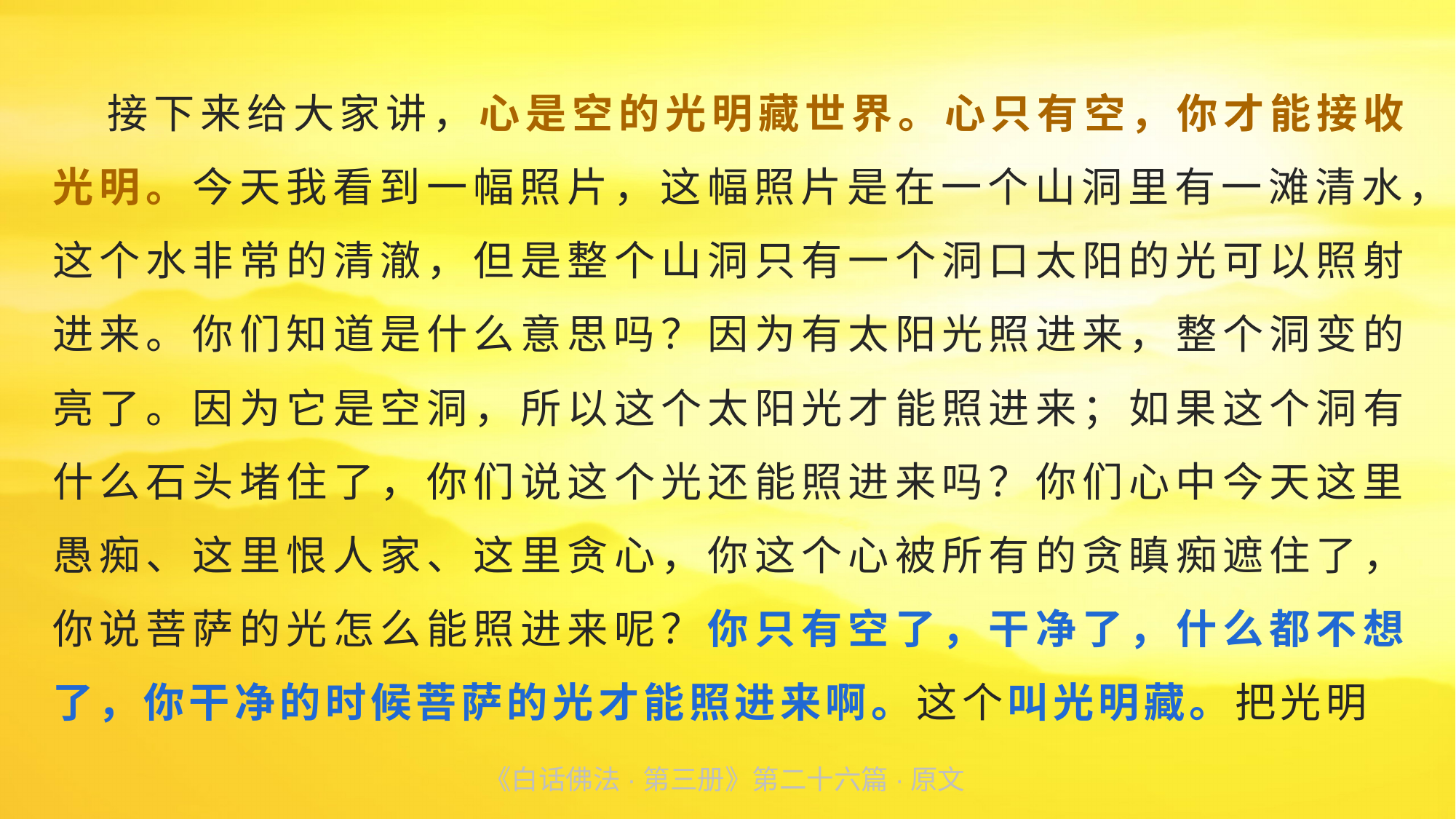

接下来给大家讲，心是空的光明藏世界。心只有空，你才能接收光明。今天我看到一幅照片，这幅照片是在一个山洞里有一滩清水，这个水非常的清澈，但是整个山洞只有一个洞口太阳的光可以照射进来。你们知道是什么意思吗？因为有太阳光照进来，整个洞变的亮了。因为它是空洞，所以这个太阳光才能照进来；如果这个洞有什么石头堵住了，你们说这个光还能照进来吗？你们心中今天这里愚痴、这里恨人家、这里贪心，你这个心被所有的贪瞋痴遮住了，你说菩萨的光怎么能照进来呢？你只有空了，干净了，什么都不想了，你干净的时候菩萨的光才能照进来啊。这个叫光明藏。把光明
《白话佛法·第三册》第二十六篇·原文